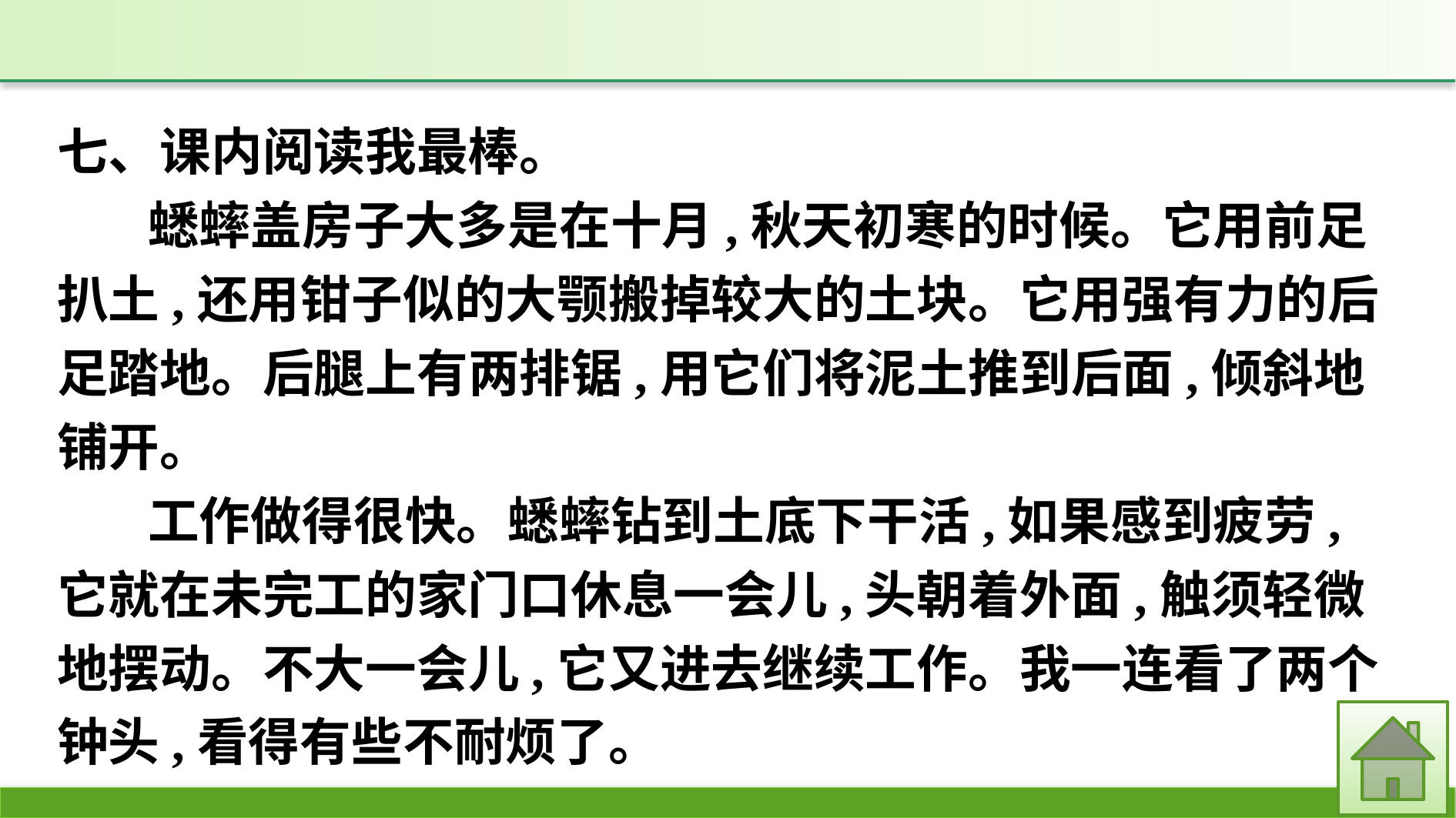

七、课内阅读我最棒。
蟋蟀盖房子大多是在十月,秋天初寒的时候。它用前足扒土,还用钳子似的大颚搬掉较大的土块。它用强有力的后足踏地。后腿上有两排锯,用它们将泥土推到后面,倾斜地铺开。
工作做得很快。蟋蟀钻到土底下干活,如果感到疲劳,它就在未完工的家门口休息一会儿,头朝着外面,触须轻微地摆动。不大一会儿,它又进去继续工作。我一连看了两个钟头,看得有些不耐烦了。